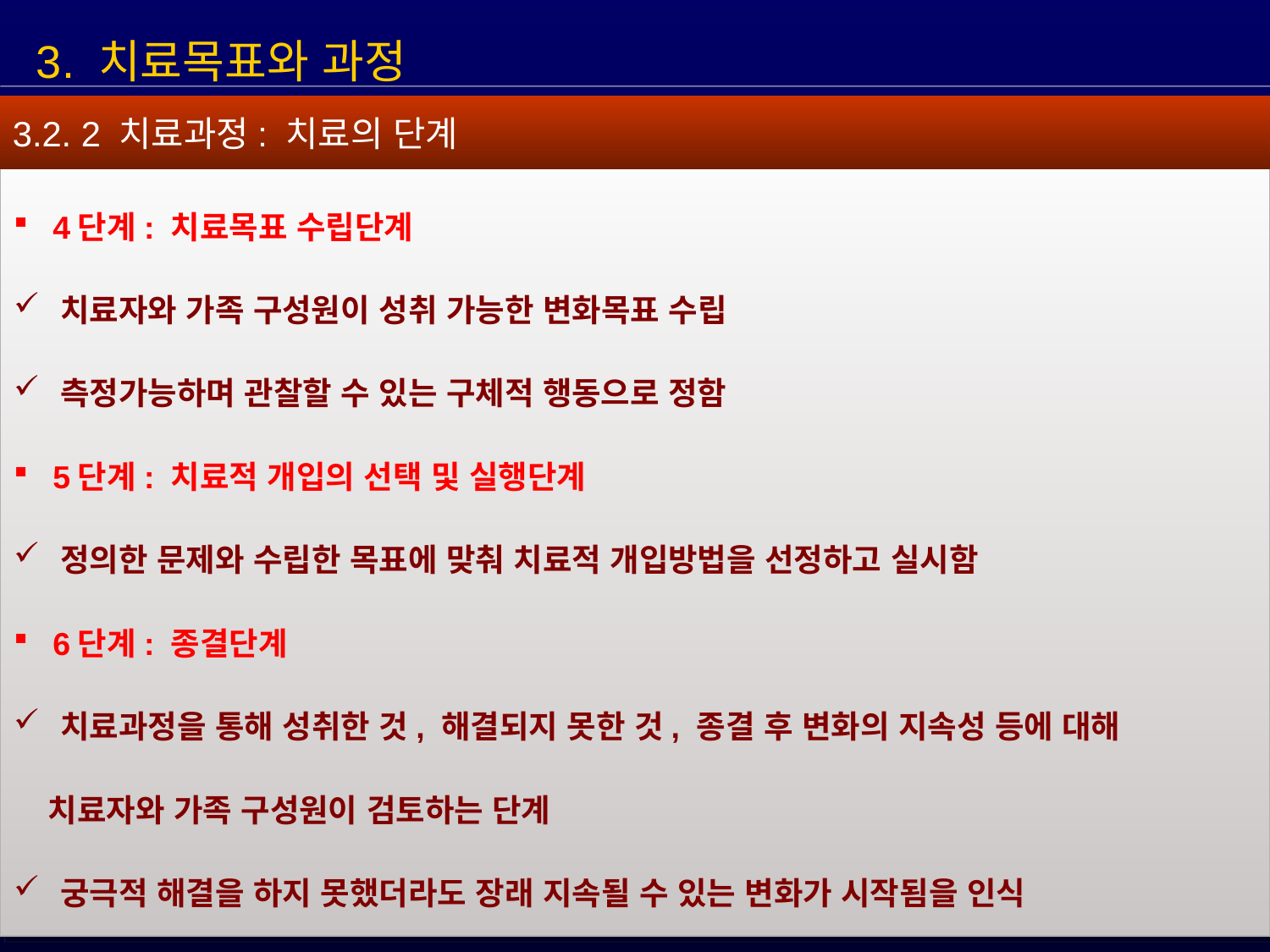

3. 치료목표와 과정

3.2. 2 치료과정: 치료의 단계
 4단계: 치료목표 수립단계
 치료자와 가족 구성원이 성취 가능한 변화목표 수립
 측정가능하며 관찰할 수 있는 구체적 행동으로 정함
 5단계: 치료적 개입의 선택 및 실행단계
 정의한 문제와 수립한 목표에 맞춰 치료적 개입방법을 선정하고 실시함
 6단계: 종결단계
 치료과정을 통해 성취한 것, 해결되지 못한 것, 종결 후 변화의 지속성 등에 대해
   치료자와 가족 구성원이 검토하는 단계
 궁극적 해결을 하지 못했더라도 장래 지속될 수 있는 변화가 시작됨을 인식